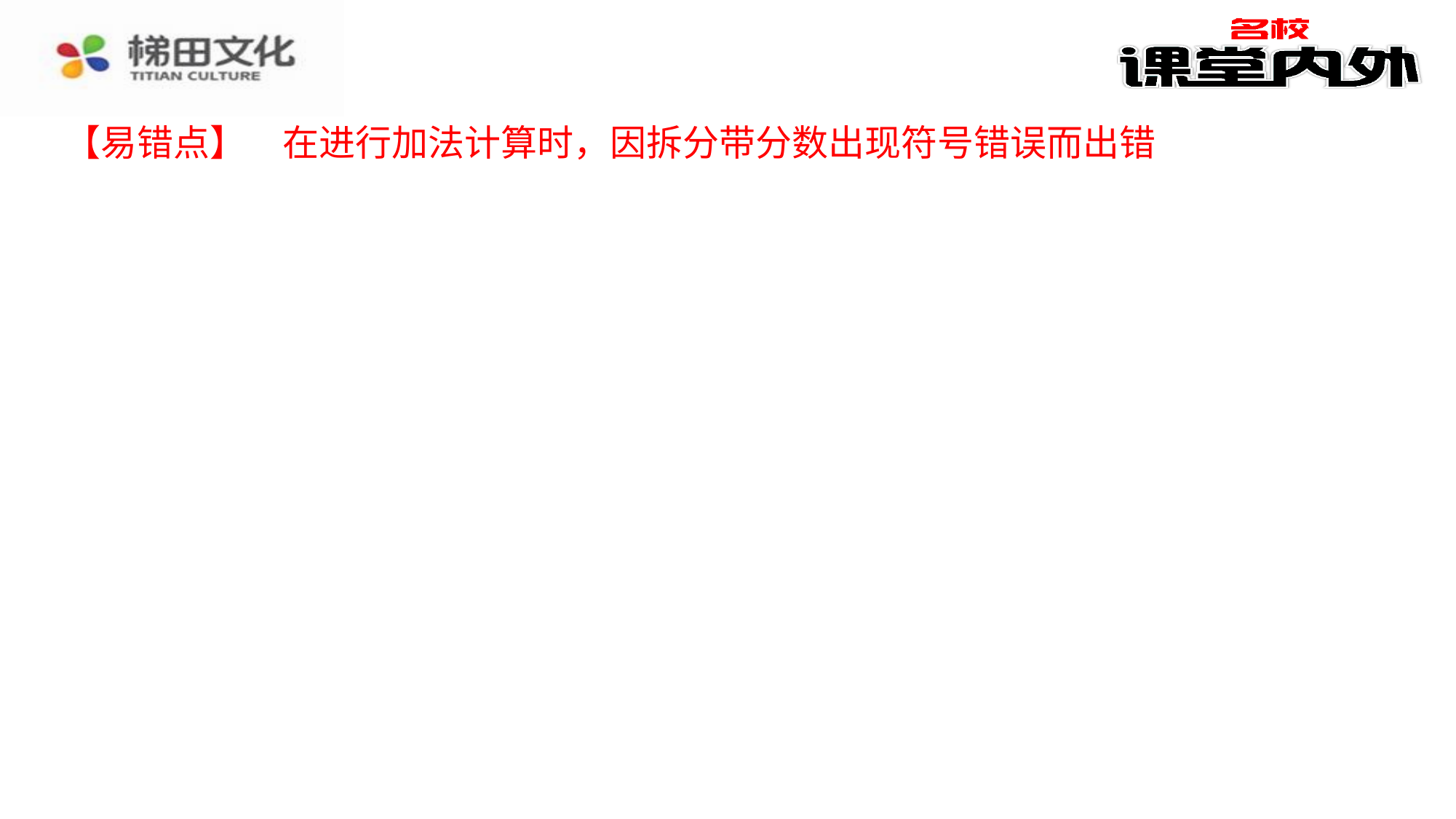

【易错点】　在进行加法计算时，因拆分带分数出现符号错误而出错
【易错点】　在进行加法计算时，因拆分带分数出现符号错误而出错